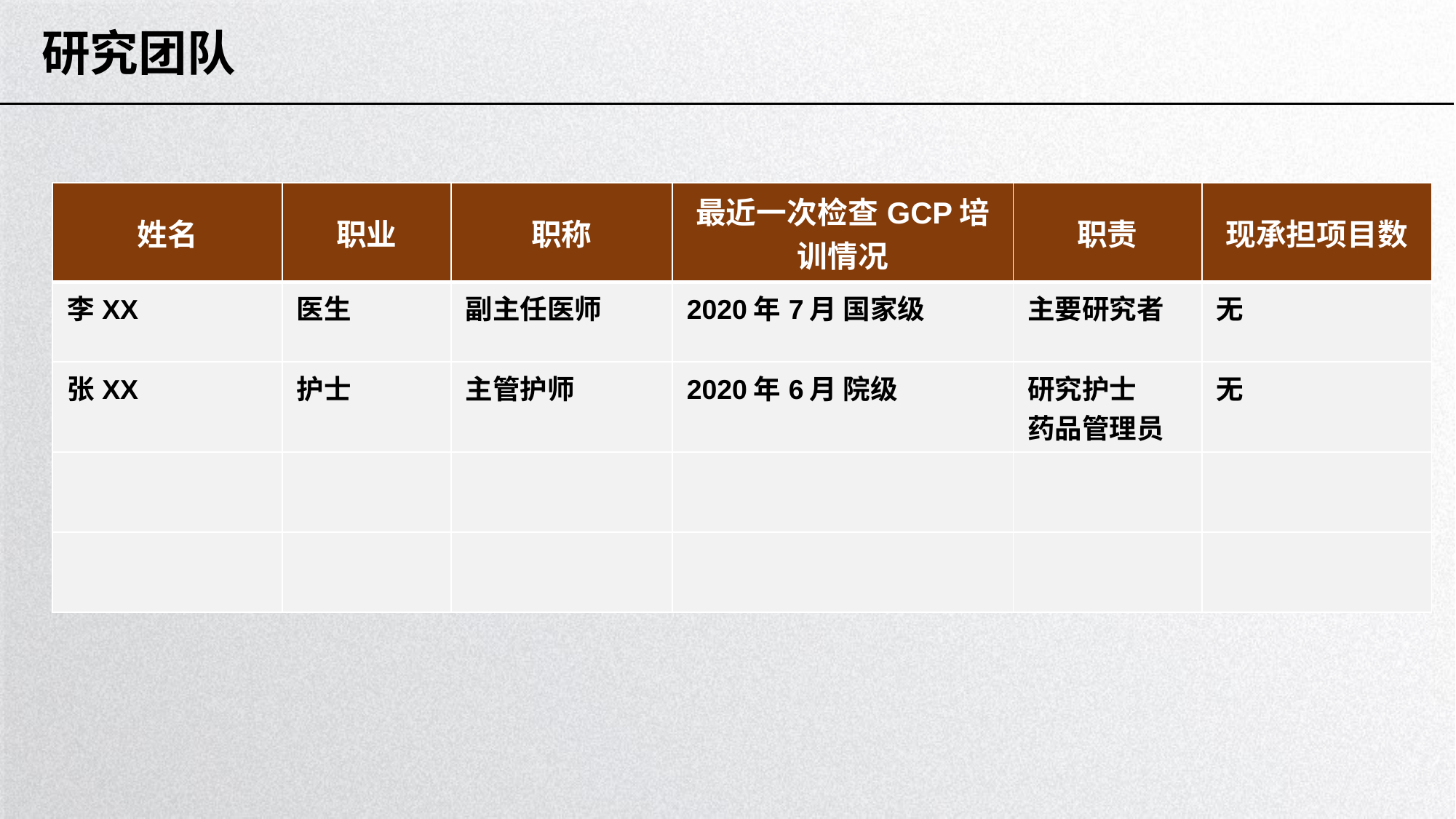

# 研究团队
| 姓名 | 职业 | 职称 | 最近一次检查GCP培训情况 | 职责 | 现承担项目数 |
| --- | --- | --- | --- | --- | --- |
| 李XX | 医生 | 副主任医师 | 2020年7月 国家级 | 主要研究者 | 无 |
| 张XX | 护士 | 主管护师 | 2020年6月 院级 | 研究护士 药品管理员 | 无 |
|  |  |  |  |  |  |
|  |  |  |  |  |  |